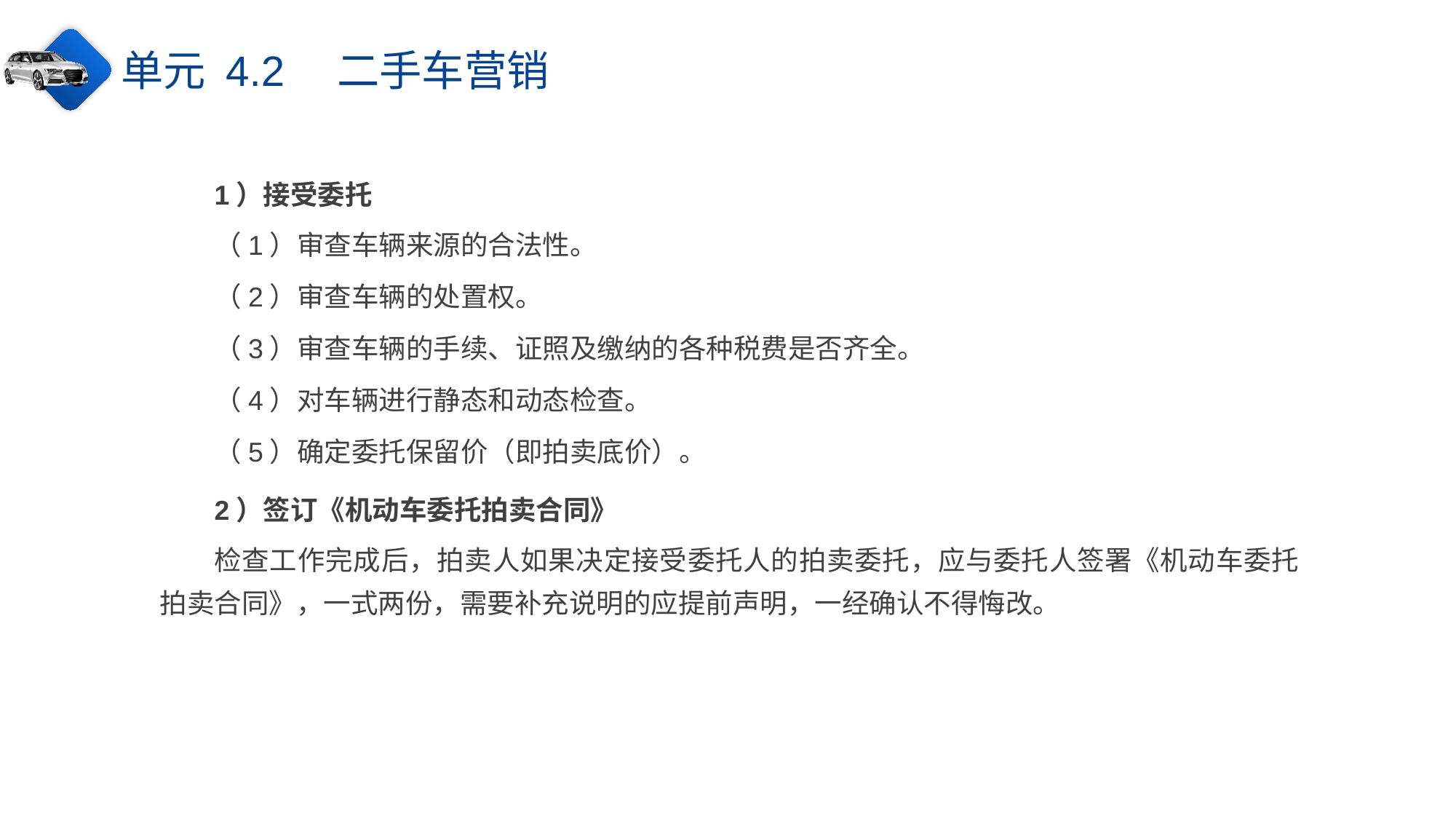

单元 4.2　二手车营销
1）接受委托
（1）审查车辆来源的合法性。
（2）审查车辆的处置权。
（3）审查车辆的手续、证照及缴纳的各种税费是否齐全。
（4）对车辆进行静态和动态检查。
（5）确定委托保留价（即拍卖底价）。
2）签订《机动车委托拍卖合同》
检查工作完成后，拍卖人如果决定接受委托人的拍卖委托，应与委托人签署《机动车委托拍卖合同》，一式两份，需要补充说明的应提前声明，一经确认不得悔改。